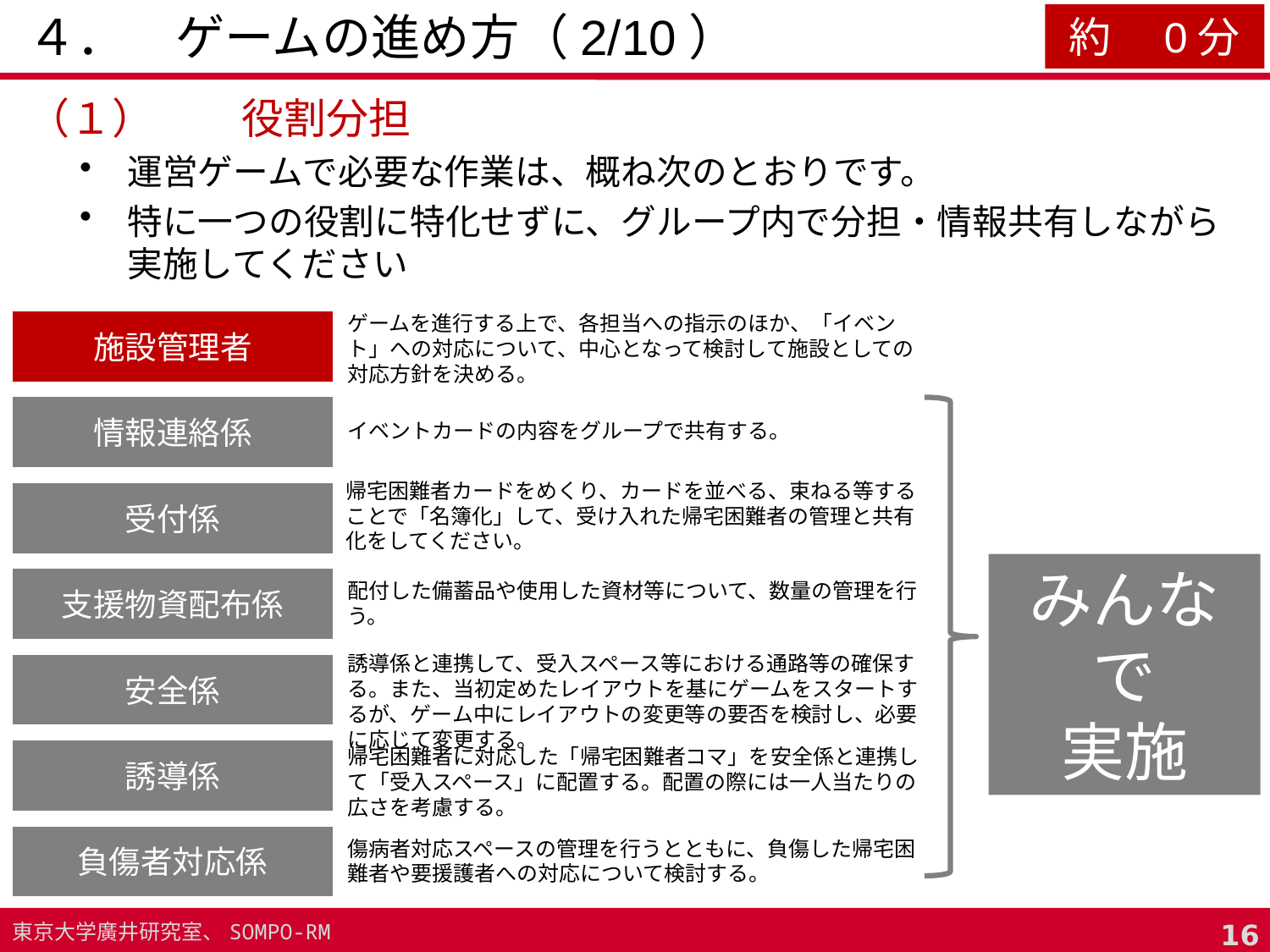

４．　ゲームの進め方（2/10）
約　0分
（１）	役割分担
運営ゲームで必要な作業は、概ね次のとおりです。
特に一つの役割に特化せずに、グループ内で分担・情報共有しながら実施してください

ゲームを進行する上で、各担当への指示のほか、「イベント」への対応について、中心となって検討して施設としての対応方針を決める。
施設管理者
情報連絡係

イベントカードの内容をグループで共有する。
帰宅困難者カードをめくり、カードを並べる、束ねる等することで「名簿化」して、受け入れた帰宅困難者の管理と共有化をしてください。
受付係
みんなで
実施
支援物資配布係
配付した備蓄品や使用した資材等について、数量の管理を行う。
誘導係と連携して、受入スペース等における通路等の確保する。また、当初定めたレイアウトを基にゲームをスタートするが、ゲーム中にレイアウトの変更等の要否を検討し、必要に応じて変更する。
安全係
帰宅困難者に対応した「帰宅困難者コマ」を安全係と連携して「受入スペース」に配置する。配置の際には一人当たりの広さを考慮する。
誘導係
負傷者対応係
傷病者対応スペースの管理を行うとともに、負傷した帰宅困難者や要援護者への対応について検討する。
16